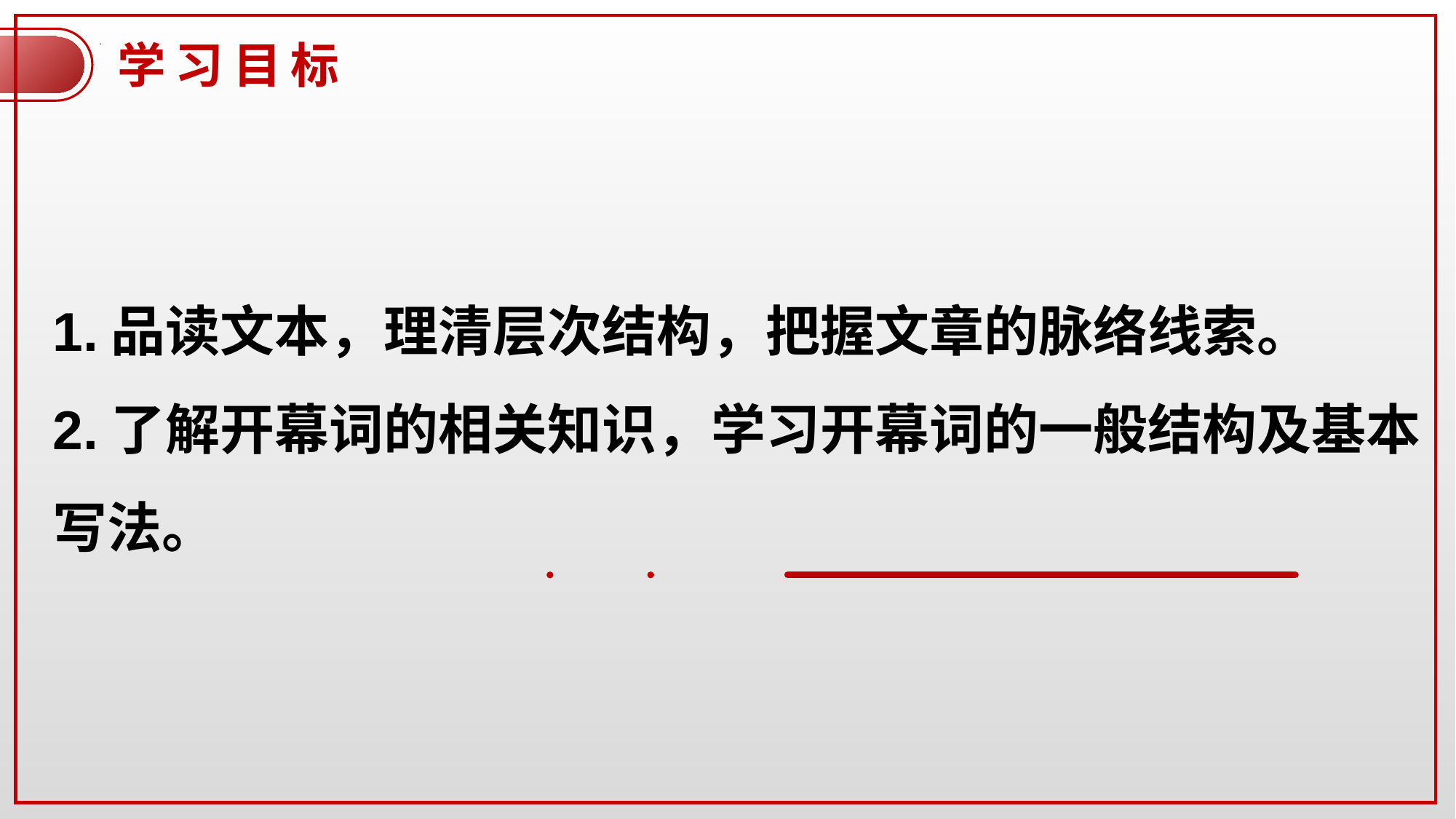

学习目标

1.品读文本，理清层次结构，把握文章的脉络线索。
2.了解开幕词的相关知识，学习开幕词的一般结构及基本写法。